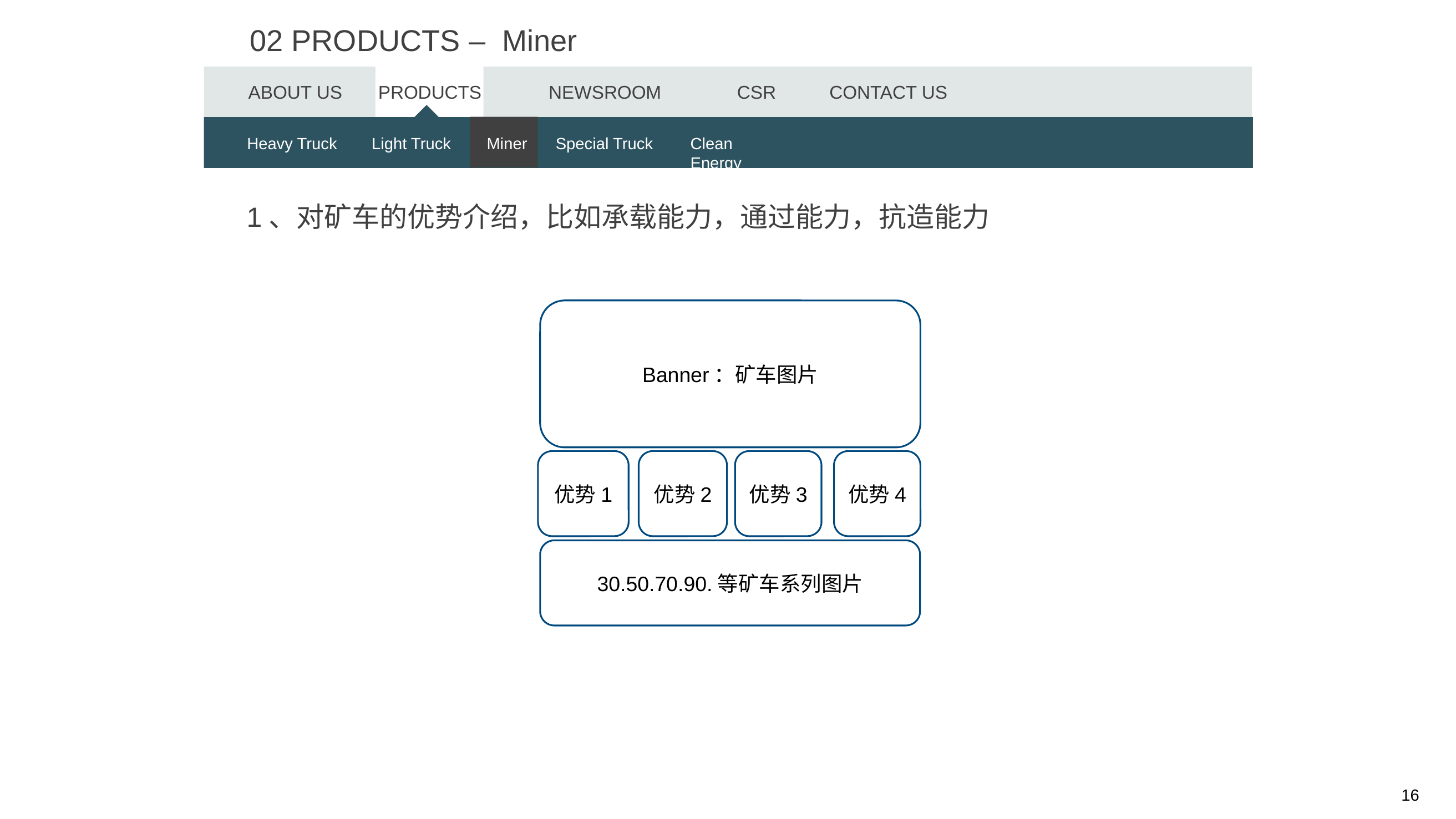

02 PRODUCTS –  Miner

ABOUT US
PRODUCTS
NEWSROOM
CSR
CONTACT US

Heavy Trucks
Heavy Truck
Light Trucks
Light Truck
Miner
Miner
Special Truck
Special Trucks
Clean Energy
Clean Energy
1、对矿车的优势介绍，比如承载能力，通过能力，抗造能力
Banner：矿车图片
优势1
优势2
优势3
优势4
30.50.70.90.等矿车系列图片